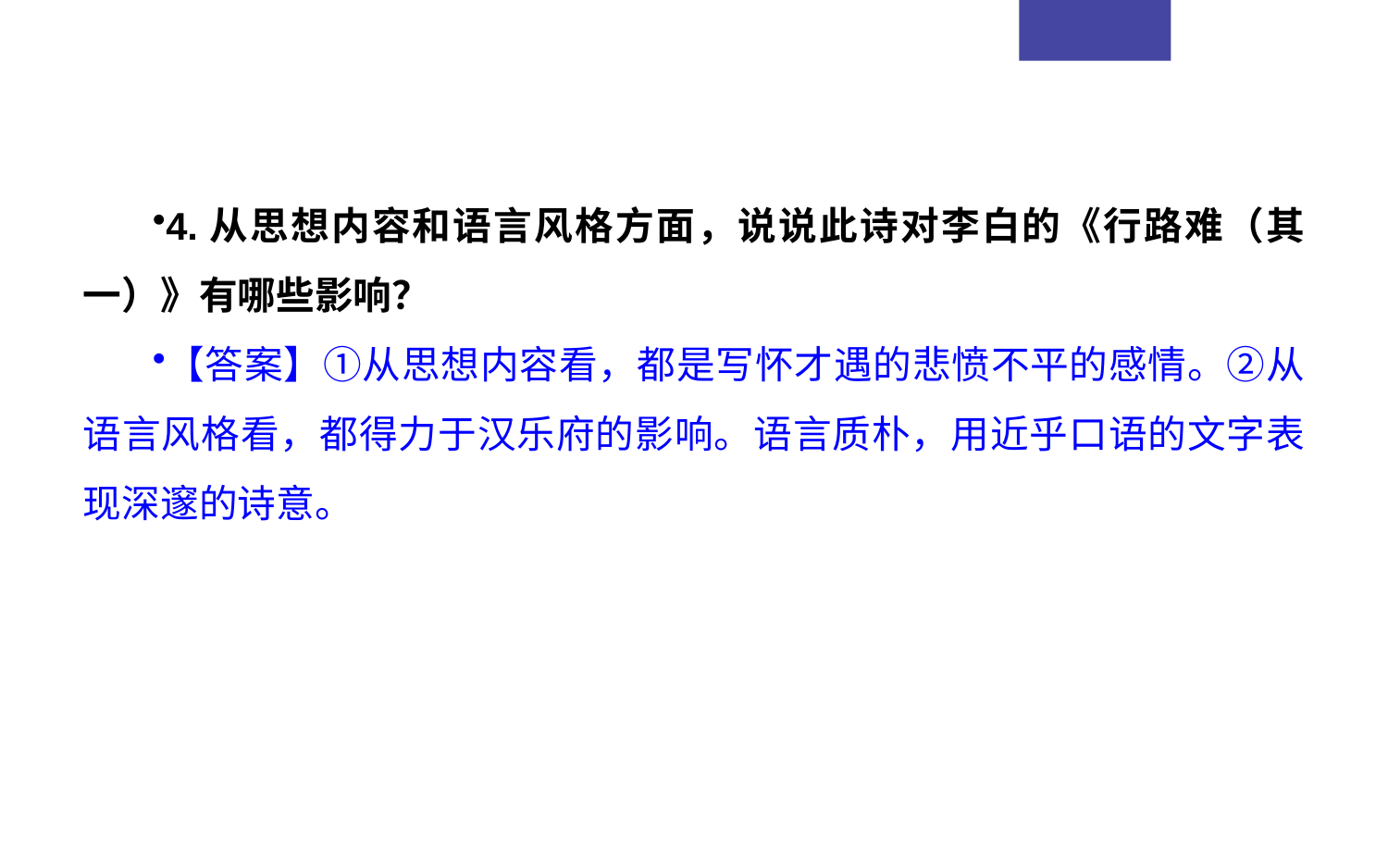

4.从思想内容和语言风格方面，说说此诗对李白的《行路难（其一）》有哪些影响？
【答案】①从思想内容看，都是写怀才遇的悲愤不平的感情。②从语言风格看，都得力于汉乐府的影响。语言质朴，用近乎口语的文字表现深邃的诗意。